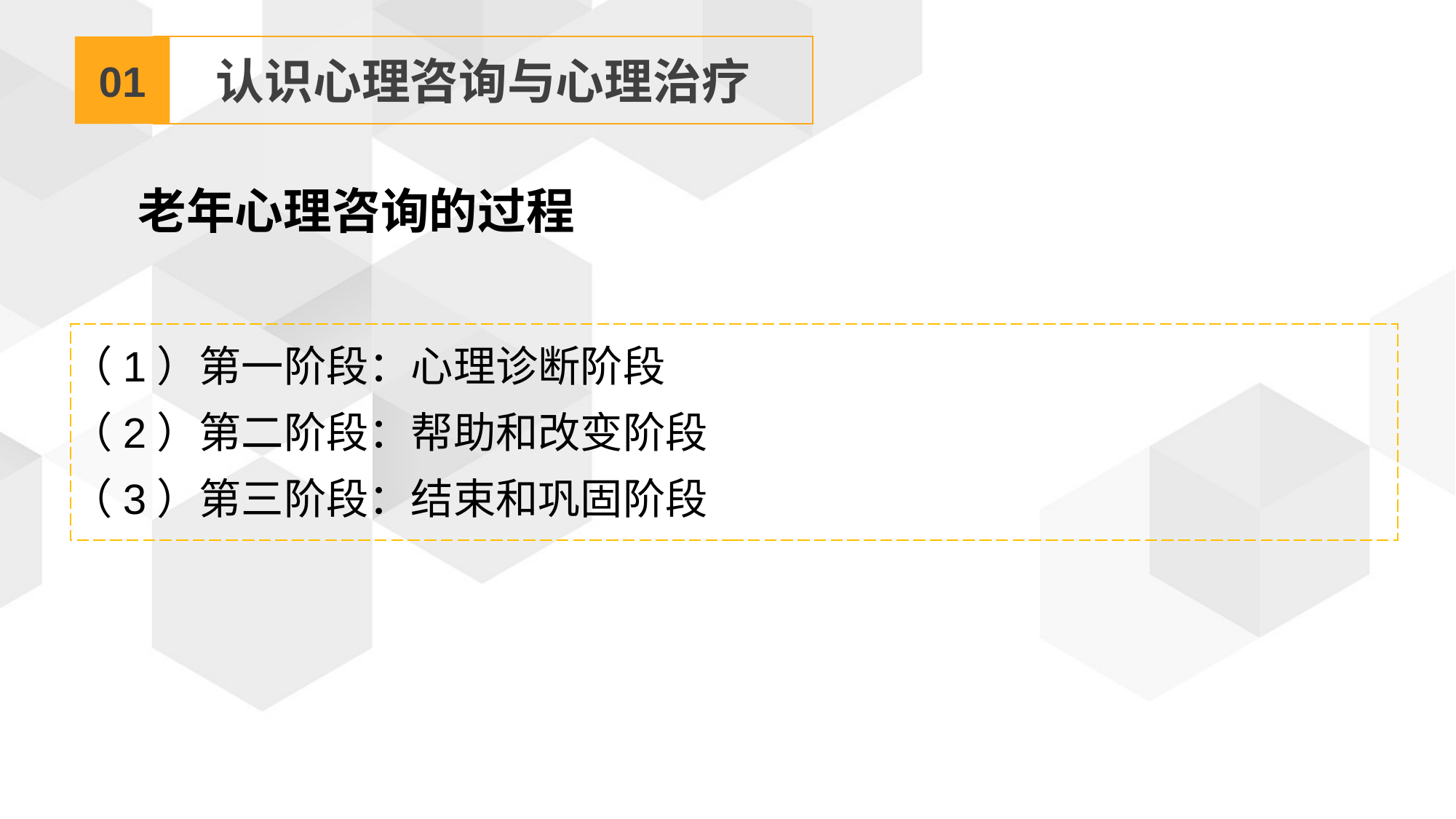

01
认识心理咨询与心理治疗
老年心理咨询的过程
（1）第一阶段：心理诊断阶段
（2）第二阶段：帮助和改变阶段
（3）第三阶段：结束和巩固阶段